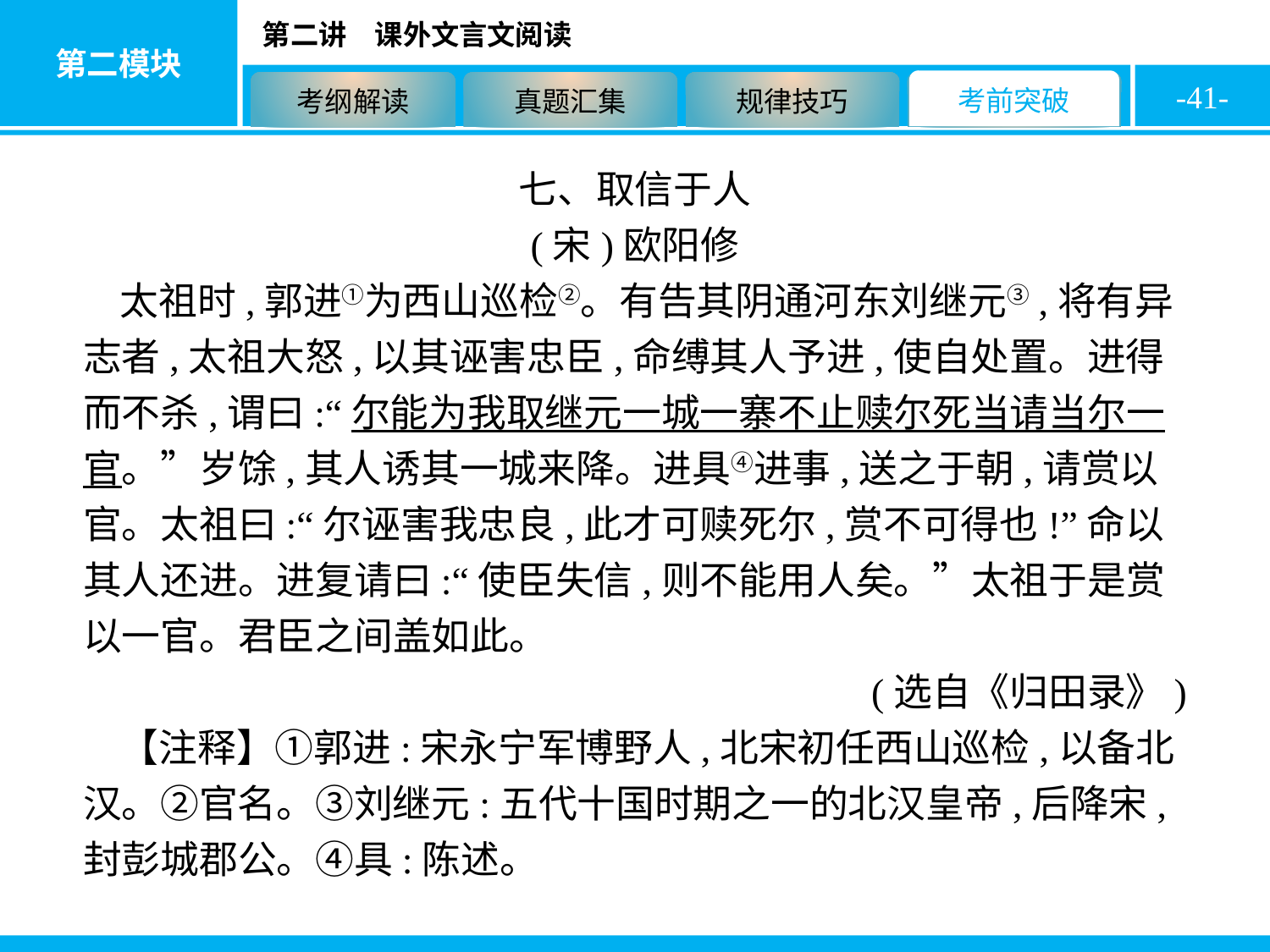

-41-
七、取信于人
(宋)欧阳修
太祖时,郭进①为西山巡检②。有告其阴通河东刘继元③,将有异志者,太祖大怒,以其诬害忠臣,命缚其人予进,使自处置。进得而不杀,谓曰:“尔能为我取继元一城一寨不止赎尔死当请当尔一官。”岁馀,其人诱其一城来降。进具④进事,送之于朝,请赏以官。太祖曰:“尔诬害我忠良,此才可赎死尔,赏不可得也!”命以其人还进。进复请曰:“使臣失信,则不能用人矣。”太祖于是赏以一官。君臣之间盖如此。
(选自《归田录》)
【注释】①郭进:宋永宁军博野人,北宋初任西山巡检,以备北汉。②官名。③刘继元:五代十国时期之一的北汉皇帝,后降宋,封彭城郡公。④具:陈述。